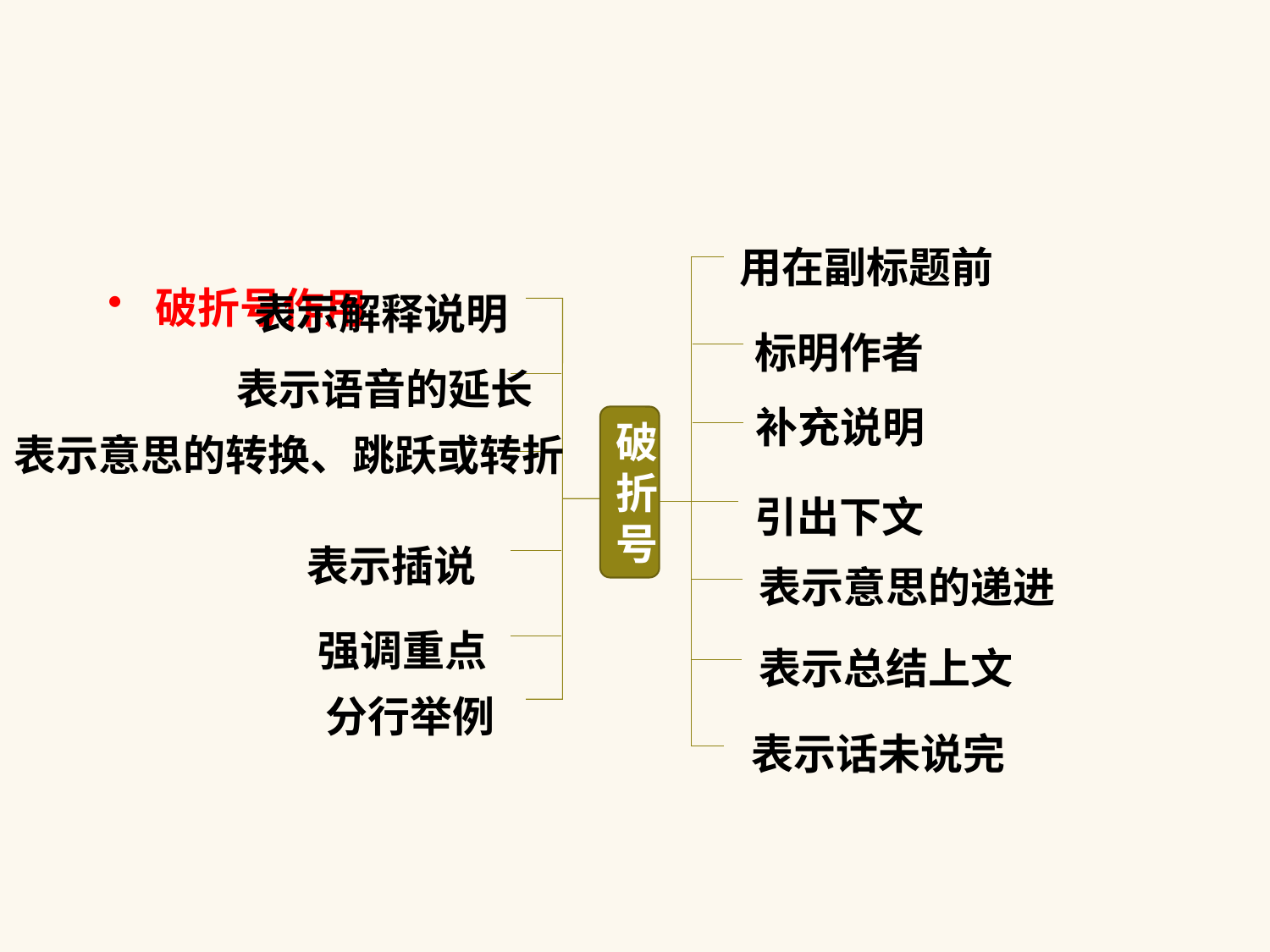

#
用在副标题前

破折号作用
表示解释说明

标明作者
表示语音的延长
补充说明
破折号
表示意思的转换、跳跃或转折
引出下文
表示插说
表示意思的递进
强调重点
表示总结上文
分行举例
表示话未说完